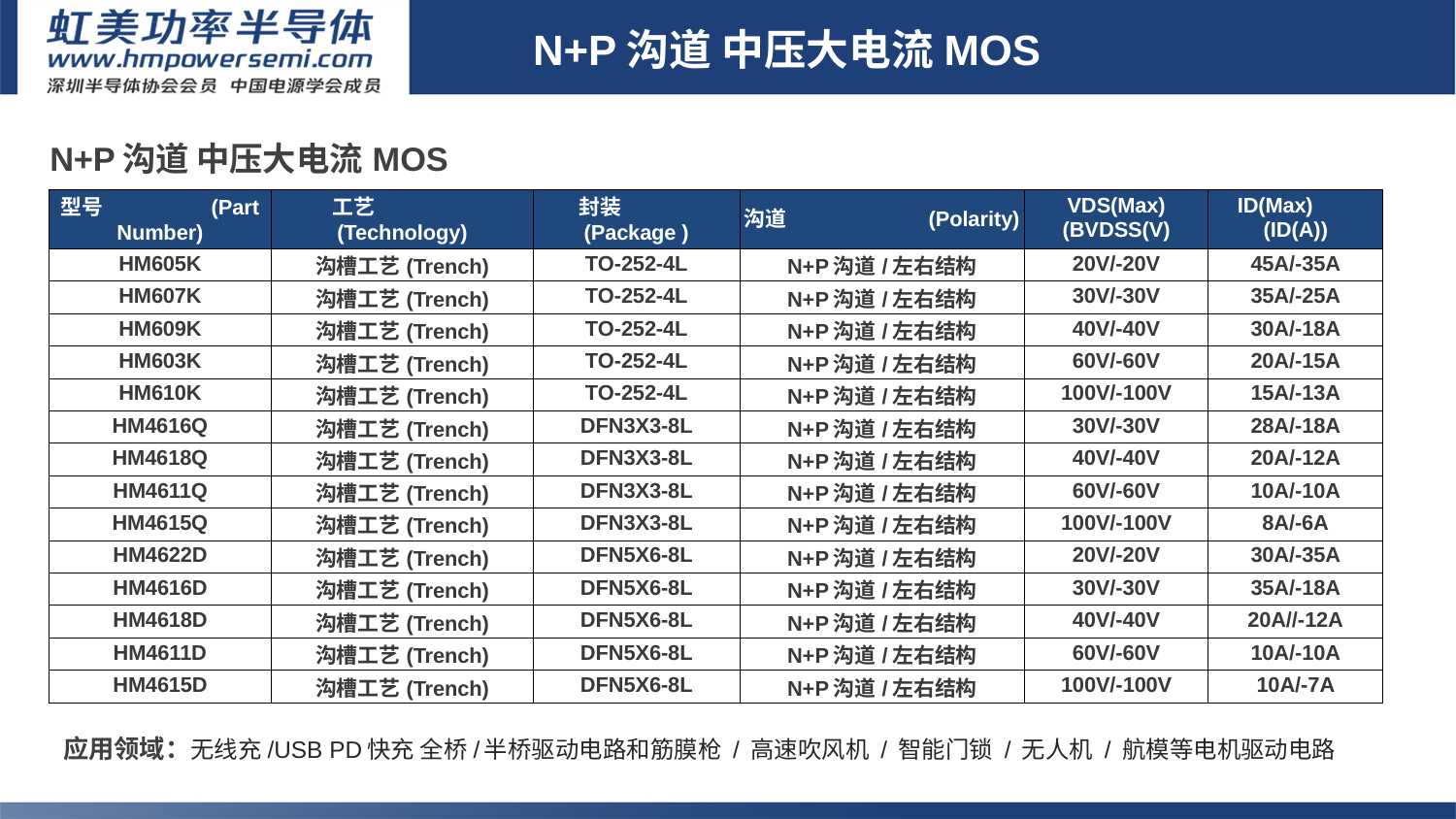

N+P沟道 中压大电流MOS
| N+P沟道 中压大电流MOS |  |  |  |  |  |
| --- | --- | --- | --- | --- | --- |
| 型号 (Part Number) | 工艺 (Technology) | 封装 (Package ) | 沟道 (Polarity) | VDS(Max) (BVDSS(V) | ID(Max) (ID(A)) |
| HM605K | 沟槽工艺(Trench) | TO-252-4L | N+P沟道/左右结构 | 20V/-20V | 45A/-35A |
| HM607K | 沟槽工艺(Trench) | TO-252-4L | N+P沟道/左右结构 | 30V/-30V | 35A/-25A |
| HM609K | 沟槽工艺(Trench) | TO-252-4L | N+P沟道/左右结构 | 40V/-40V | 30A/-18A |
| HM603K | 沟槽工艺(Trench) | TO-252-4L | N+P沟道/左右结构 | 60V/-60V | 20A/-15A |
| HM610K | 沟槽工艺(Trench) | TO-252-4L | N+P沟道/左右结构 | 100V/-100V | 15A/-13A |
| HM4616Q | 沟槽工艺(Trench) | DFN3X3-8L | N+P沟道/左右结构 | 30V/-30V | 28A/-18A |
| HM4618Q | 沟槽工艺(Trench) | DFN3X3-8L | N+P沟道/左右结构 | 40V/-40V | 20A/-12A |
| HM4611Q | 沟槽工艺(Trench) | DFN3X3-8L | N+P沟道/左右结构 | 60V/-60V | 10A/-10A |
| HM4615Q | 沟槽工艺(Trench) | DFN3X3-8L | N+P沟道/左右结构 | 100V/-100V | 8A/-6A |
| HM4622D | 沟槽工艺(Trench) | DFN5X6-8L | N+P沟道/左右结构 | 20V/-20V | 30A/-35A |
| HM4616D | 沟槽工艺(Trench) | DFN5X6-8L | N+P沟道/左右结构 | 30V/-30V | 35A/-18A |
| HM4618D | 沟槽工艺(Trench) | DFN5X6-8L | N+P沟道/左右结构 | 40V/-40V | 20A//-12A |
| HM4611D | 沟槽工艺(Trench) | DFN5X6-8L | N+P沟道/左右结构 | 60V/-60V | 10A/-10A |
| HM4615D | 沟槽工艺(Trench) | DFN5X6-8L | N+P沟道/左右结构 | 100V/-100V | 10A/-7A |
# 7-2
1.Sic二极管/GaN FET/IGBT单管
应用领域：无线充/USB PD快充 全桥/半桥驱动电路和筋膜枪 / 高速吹风机 / 智能门锁 / 无人机 / 航模等电机驱动电路